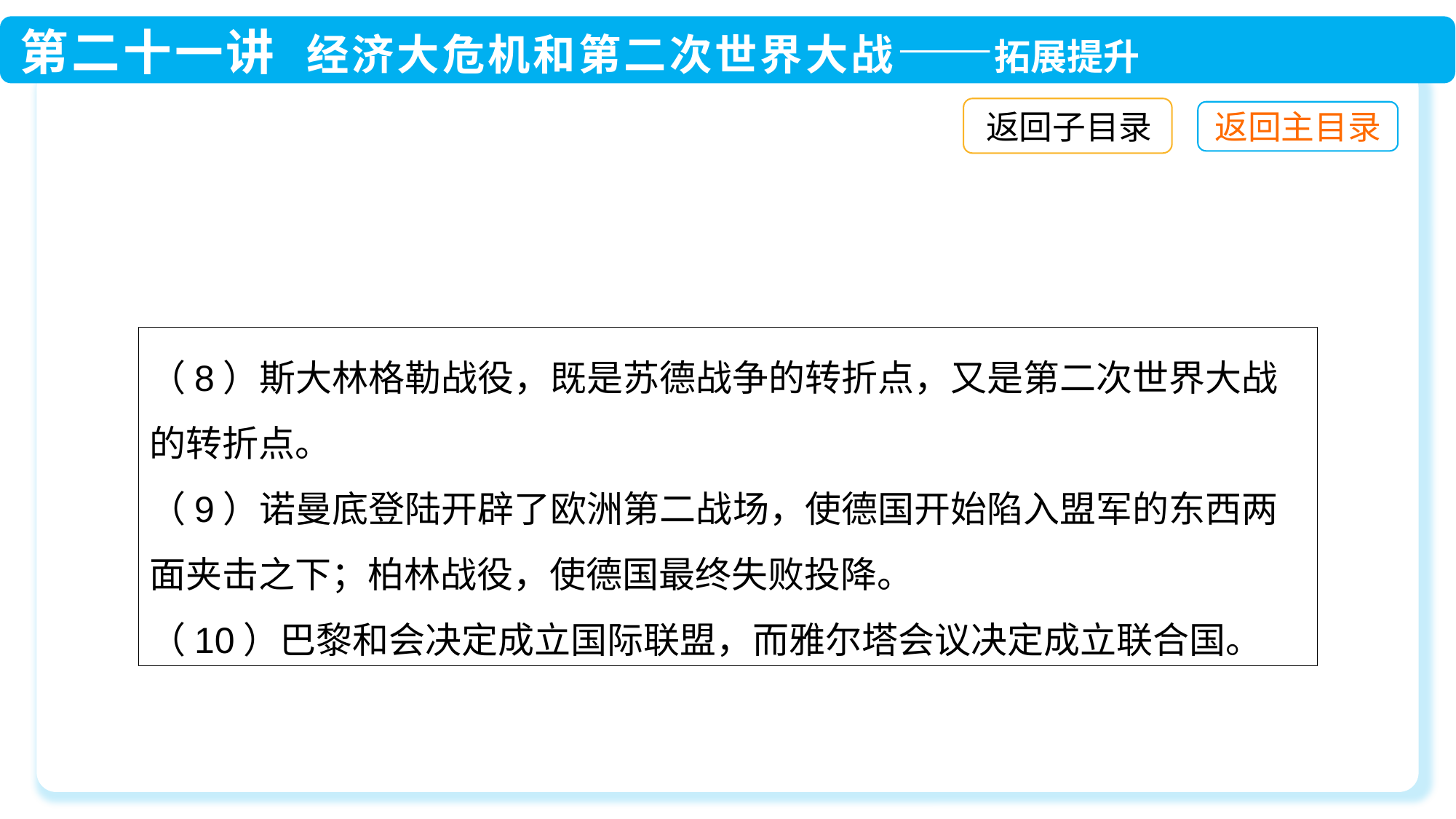

返回子目录
（8）斯大林格勒战役，既是苏德战争的转折点，又是第二次世界大战的转折点。
（9）诺曼底登陆开辟了欧洲第二战场，使德国开始陷入盟军的东西两面夹击之下；柏林战役，使德国最终失败投降。
（10）巴黎和会决定成立国际联盟，而雅尔塔会议决定成立联合国。